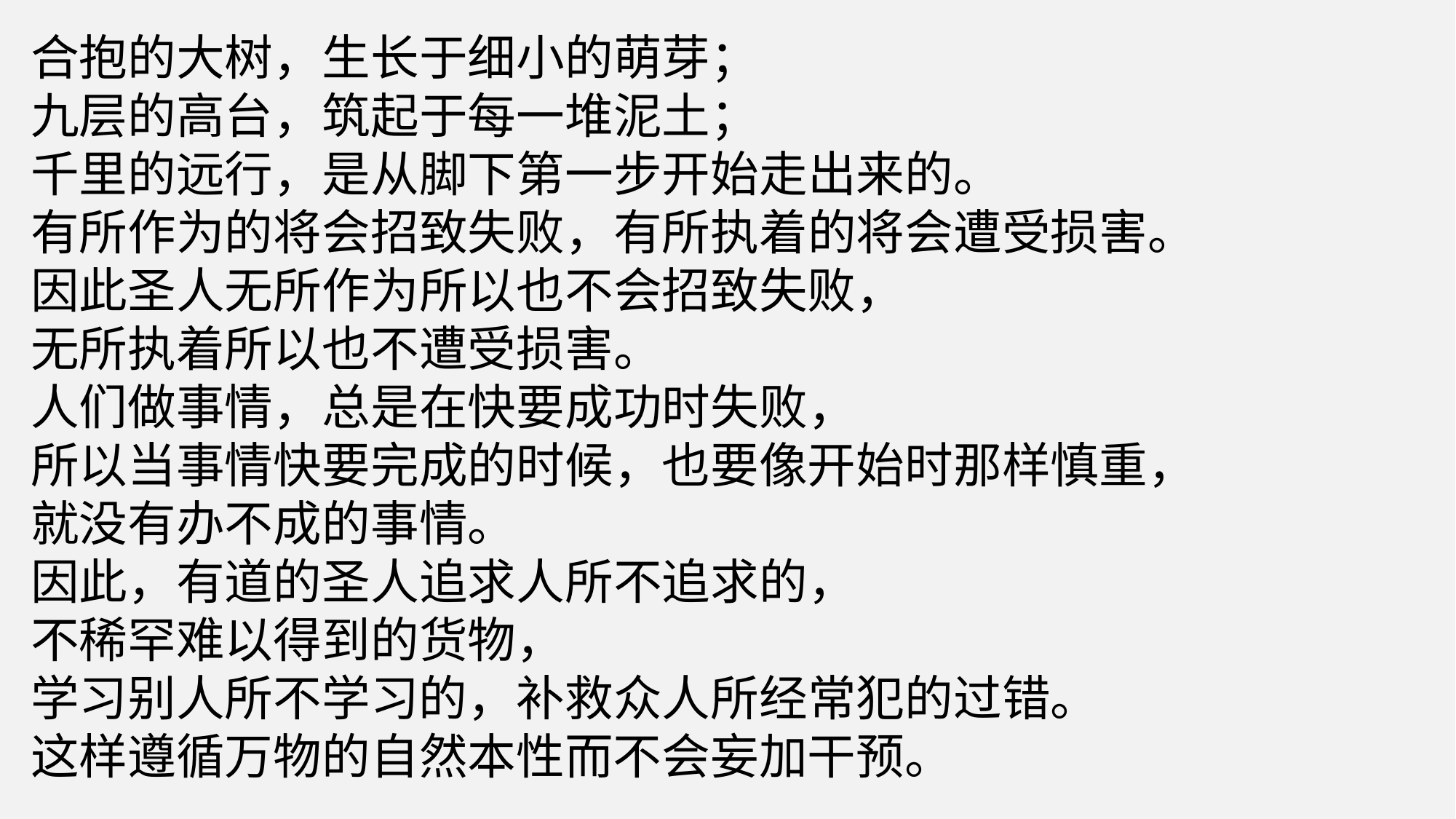

合抱的大树，生长于细小的萌芽；
九层的高台，筑起于每一堆泥土；
千里的远行，是从脚下第一步开始走出来的。
有所作为的将会招致失败，有所执着的将会遭受损害。
因此圣人无所作为所以也不会招致失败，
无所执着所以也不遭受损害。
人们做事情，总是在快要成功时失败，
所以当事情快要完成的时候，也要像开始时那样慎重，
就没有办不成的事情。
因此，有道的圣人追求人所不追求的，
不稀罕难以得到的货物，
学习别人所不学习的，补救众人所经常犯的过错。
这样遵循万物的自然本性而不会妄加干预。